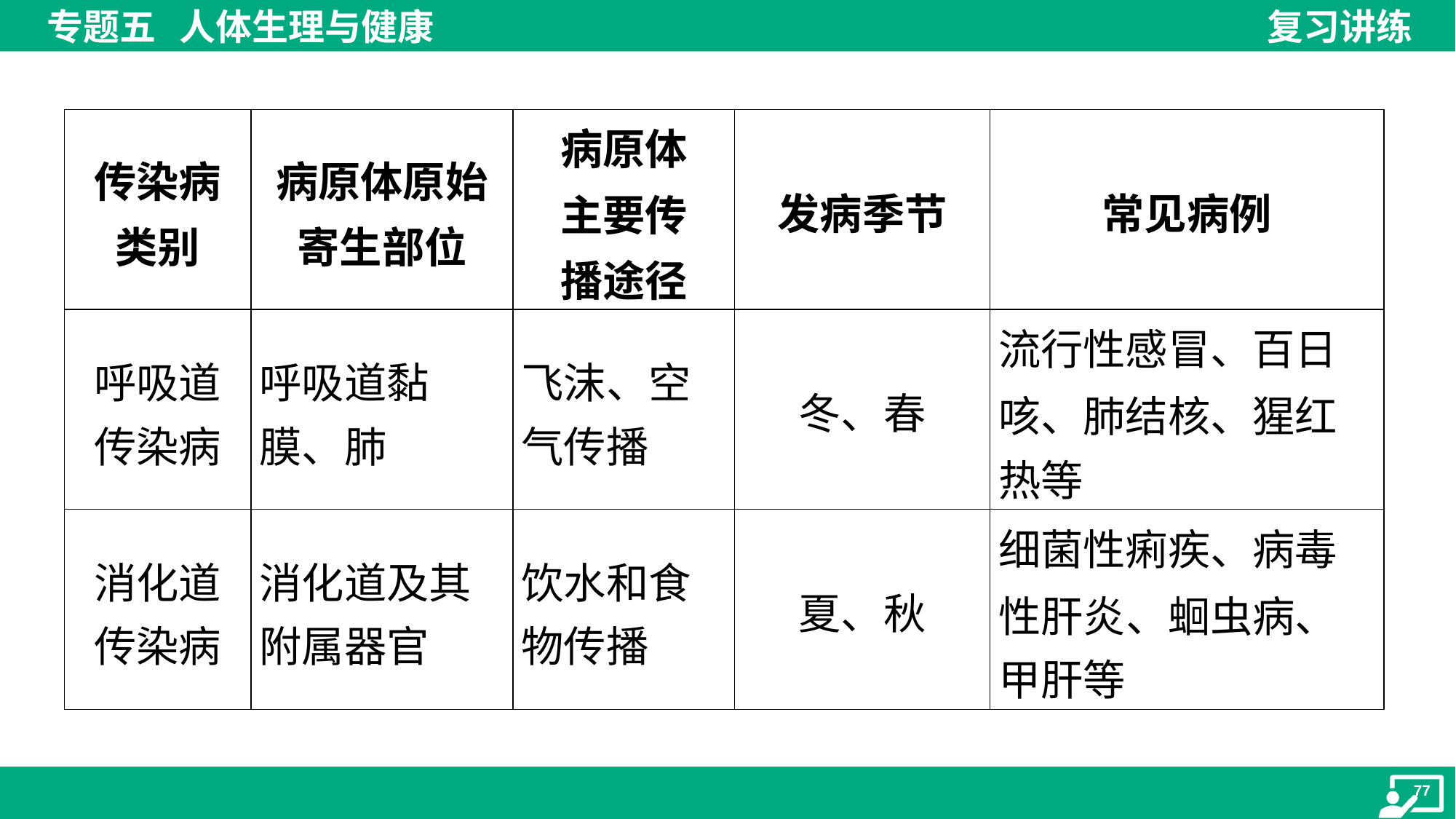

| 传染病 类别 | 病原体原始 寄生部位 | 病原体 主要传 播途径 | 发病季节 | 常见病例 |
| --- | --- | --- | --- | --- |
| 呼吸道 传染病 | 呼吸道黏 膜、肺 | 飞沫、空 气传播 | 冬、春 | 流行性感冒、百日 咳、肺结核、猩红 热等 |
| 消化道 传染病 | 消化道及其 附属器官 | 饮水和食 物传播 | 夏、秋 | 细菌性痢疾、病毒 性肝炎、蛔虫病、 甲肝等 |